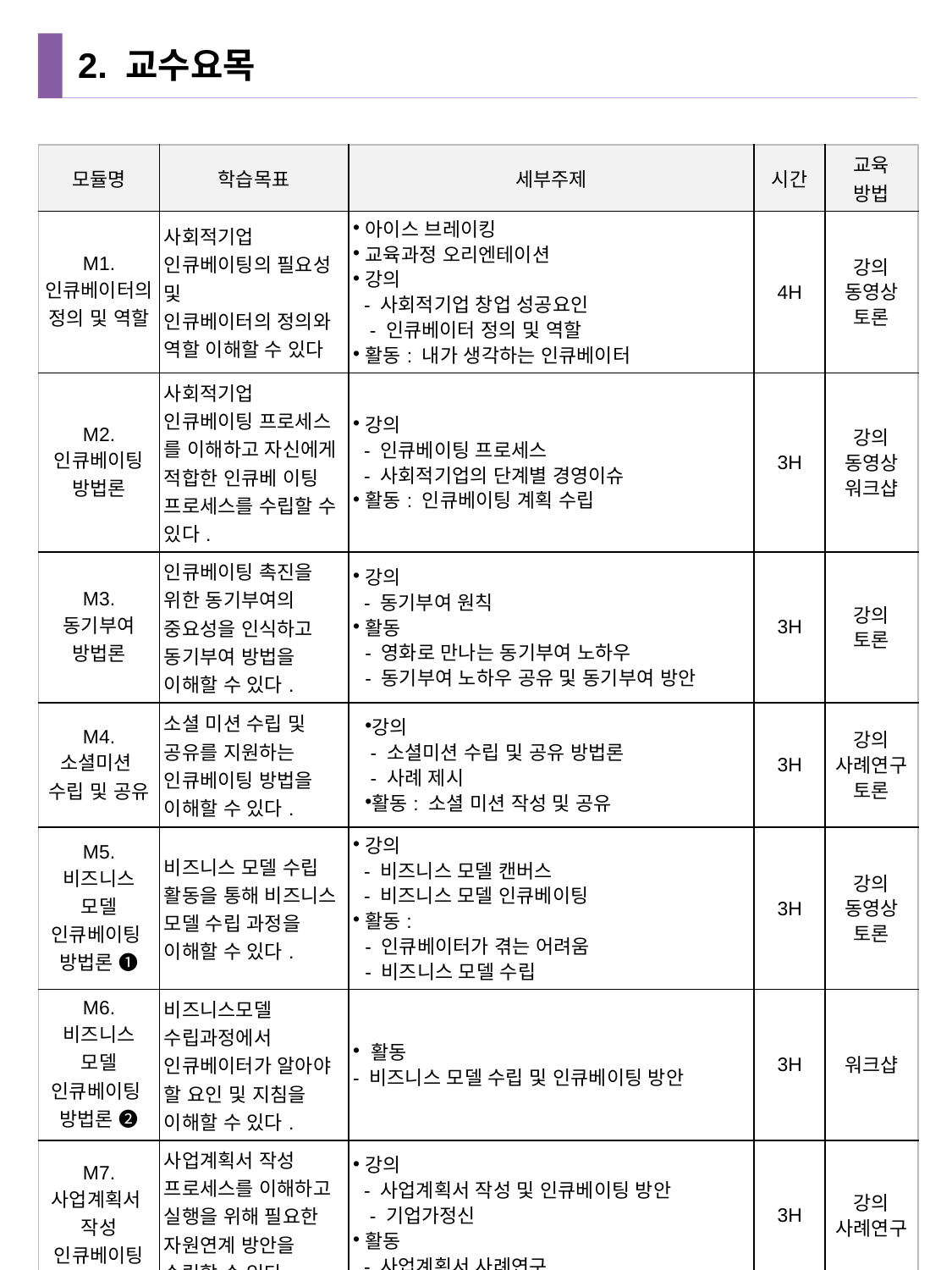

# 2. 교수요목
| 모듈명 | 학습목표 | 세부주제 | 시간 | 교육 방법 |
| --- | --- | --- | --- | --- |
| M1. 인큐베이터의 정의 및 역할 | 사회적기업 인큐베이팅의 필요성 및 인큐베이터의 정의와 역할 이해할 수 있다 | 아이스 브레이킹 교육과정 오리엔테이션 강의 - 사회적기업 창업 성공요인 - 인큐베이터 정의 및 역할 활동: 내가 생각하는 인큐베이터 | 4H | 강의 동영상 토론 |
| M2. 인큐베이팅 방법론 | 사회적기업 인큐베이팅 프로세스 를 이해하고 자신에게 적합한 인큐베 이팅 프로세스를 수립할 수 있다. | 강의 - 인큐베이팅 프로세스 - 사회적기업의 단계별 경영이슈 활동: 인큐베이팅 계획 수립 | 3H | 강의 동영상 워크샵 |
| M3. 동기부여 방법론 | 인큐베이팅 촉진을 위한 동기부여의 중요성을 인식하고 동기부여 방법을 이해할 수 있다. | 강의 - 동기부여 원칙 활동 - 영화로 만나는 동기부여 노하우 - 동기부여 노하우 공유 및 동기부여 방안 | 3H | 강의 토론 |
| M4. 소셜미션 수립 및 공유 | 소셜 미션 수립 및 공유를 지원하는 인큐베이팅 방법을 이해할 수 있다. | 강의 - 소셜미션 수립 및 공유 방법론 - 사례 제시 활동: 소셜 미션 작성 및 공유 | 3H | 강의 사례연구 토론 |
| M5. 비즈니스 모델 인큐베이팅 방법론 ➊ | 비즈니스 모델 수립 활동을 통해 비즈니스 모델 수립 과정을 이해할 수 있다. | 강의 - 비즈니스 모델 캔버스 - 비즈니스 모델 인큐베이팅 활동: - 인큐베이터가 겪는 어려움 - 비즈니스 모델 수립 | 3H | 강의 동영상 토론 |
| M6. 비즈니스 모델 인큐베이팅 방법론 ➋ | 비즈니스모델 수립과정에서 인큐베이터가 알아야 할 요인 및 지침을 이해할 수 있다. | 활동 - 비즈니스 모델 수립 및 인큐베이팅 방안 | 3H | 워크샵 |
| M7. 사업계획서 작성 인큐베이팅 | 사업계획서 작성 프로세스를 이해하고 실행을 위해 필요한 자원연계 방안을 수립할 수 있다. | 강의 - 사업계획서 작성 및 인큐베이팅 방안 - 기업가정신 활동 - 사업계획서 사례연구 | 3H | 강의 사례연구 |
4